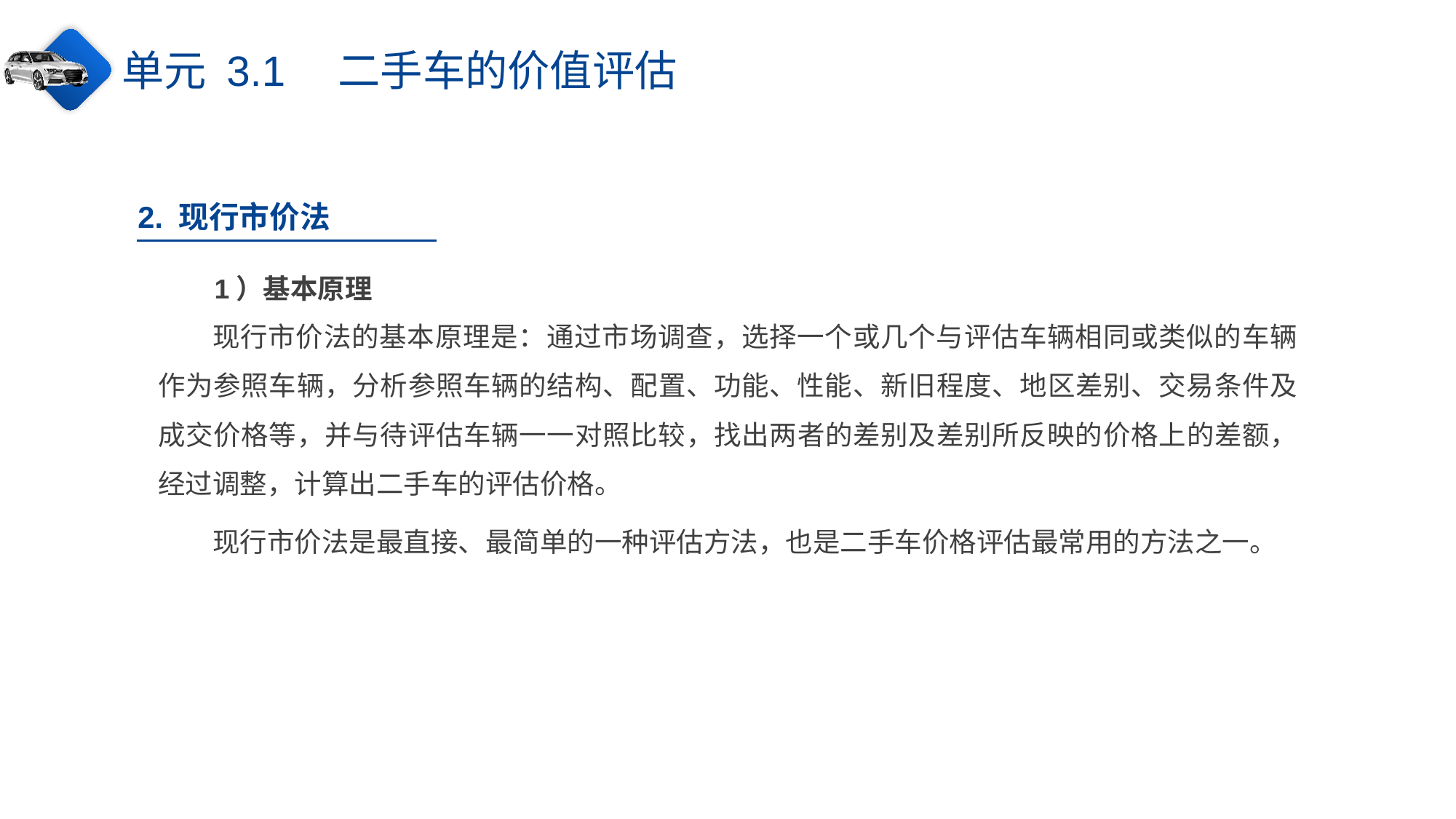

单元 3.1　二手车的价值评估
2. 现行市价法
1）基本原理
现行市价法的基本原理是：通过市场调查，选择一个或几个与评估车辆相同或类似的车辆作为参照车辆，分析参照车辆的结构、配置、功能、性能、新旧程度、地区差别、交易条件及成交价格等，并与待评估车辆一一对照比较，找出两者的差别及差别所反映的价格上的差额，经过调整，计算出二手车的评估价格。
现行市价法是最直接、最简单的一种评估方法，也是二手车价格评估最常用的方法之一。